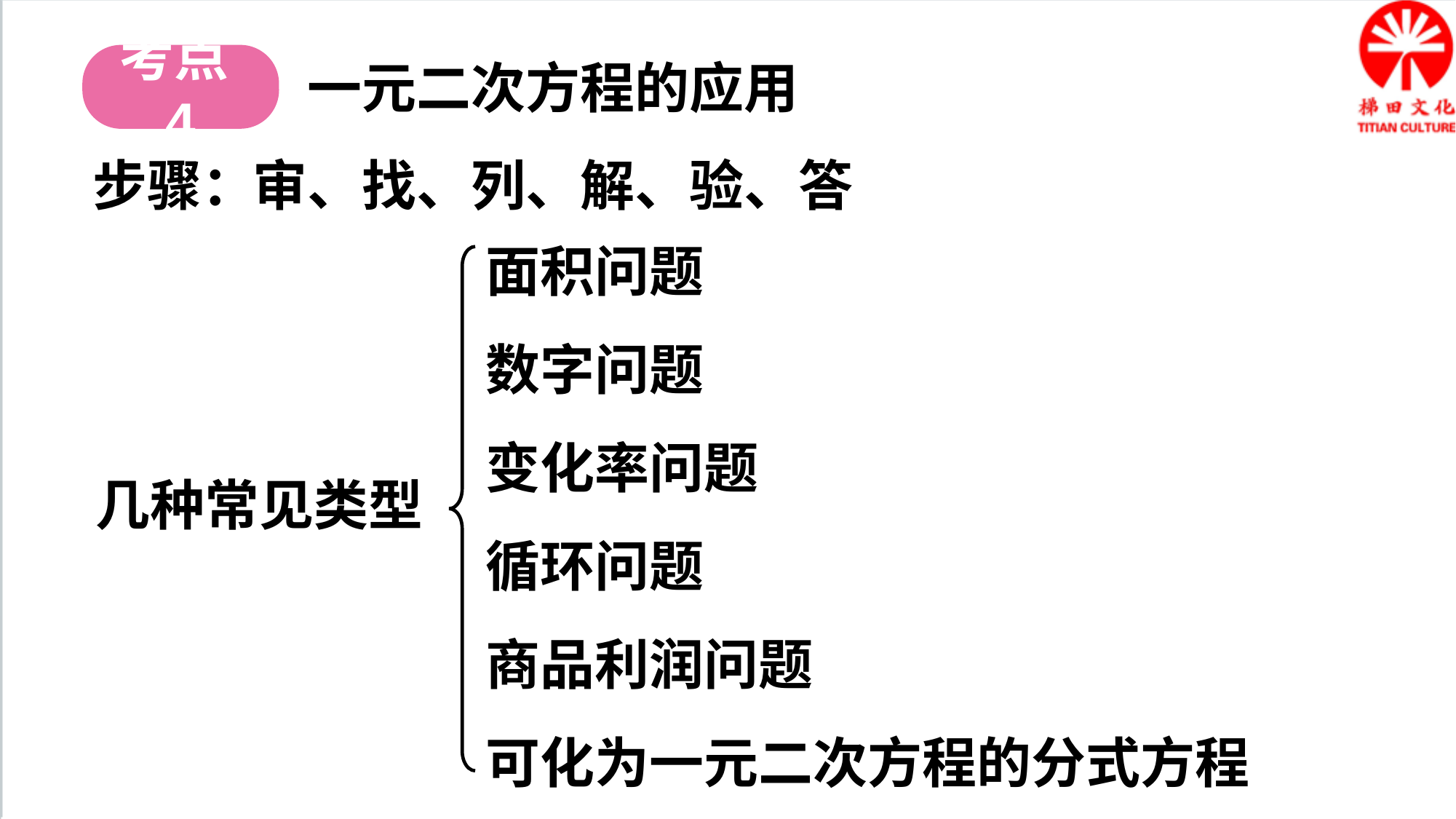

考点4
一元二次方程的应用
步骤：
审、找、列、解、验、答
面积问题
数字问题
变化率问题
循环问题
商品利润问题
可化为一元二次方程的分式方程

几种常见类型